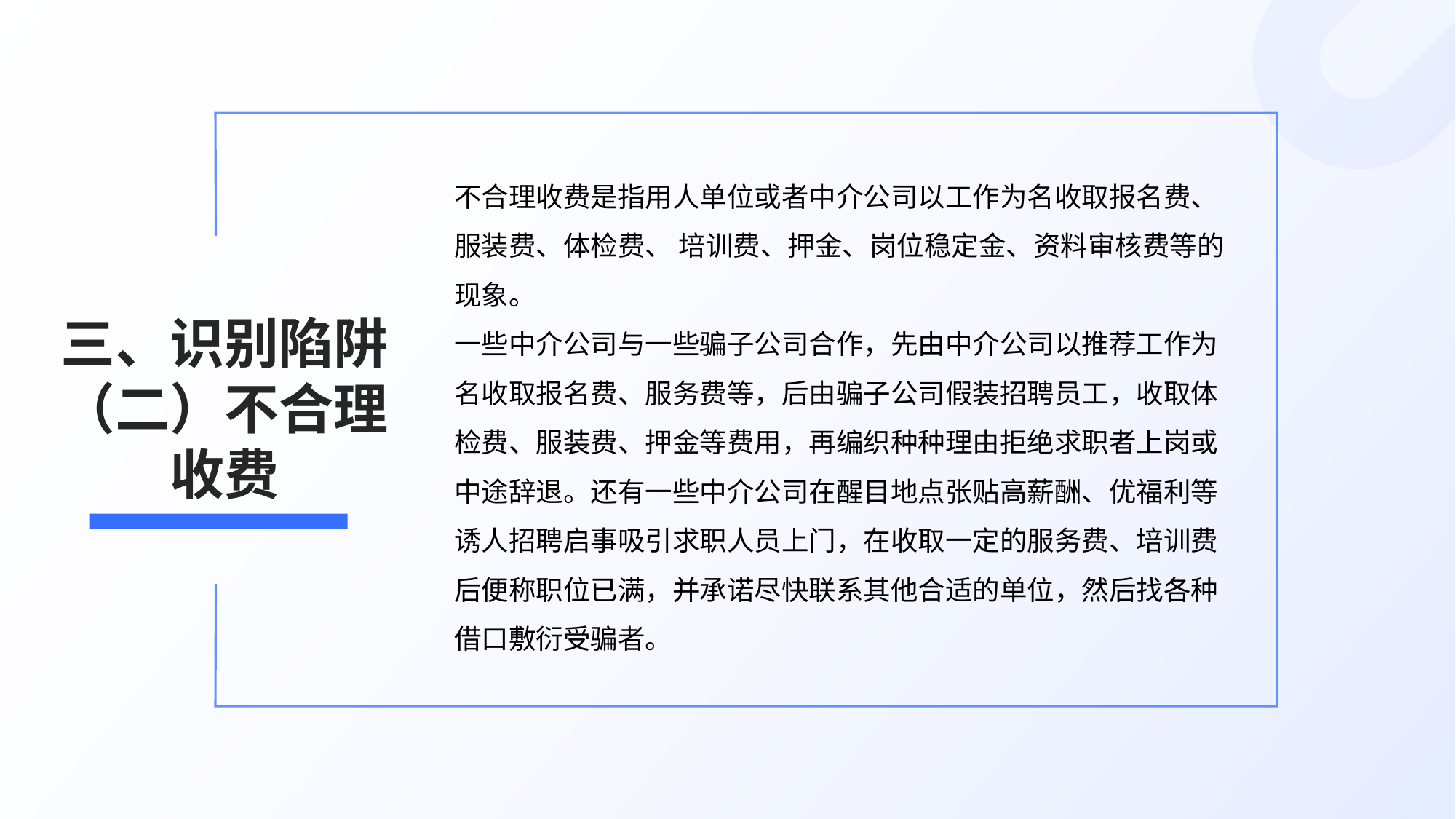

不合理收费是指用人单位或者中介公司以工作为名收取报名费、服装费、体检费、 培训费、押金、岗位稳定金、资料审核费等的现象。
一些中介公司与一些骗子公司合作，先由中介公司以推荐工作为名收取报名费、服务费等，后由骗子公司假装招聘员工，收取体检费、服装费、押金等费用，再编织种种理由拒绝求职者上岗或中途辞退。还有一些中介公司在醒目地点张贴高薪酬、优福利等诱人招聘启事吸引求职人员上门，在收取一定的服务费、培训费后便称职位已满，并承诺尽快联系其他合适的单位，然后找各种借口敷衍受骗者。
# 三、识别陷阱（二）不合理收费